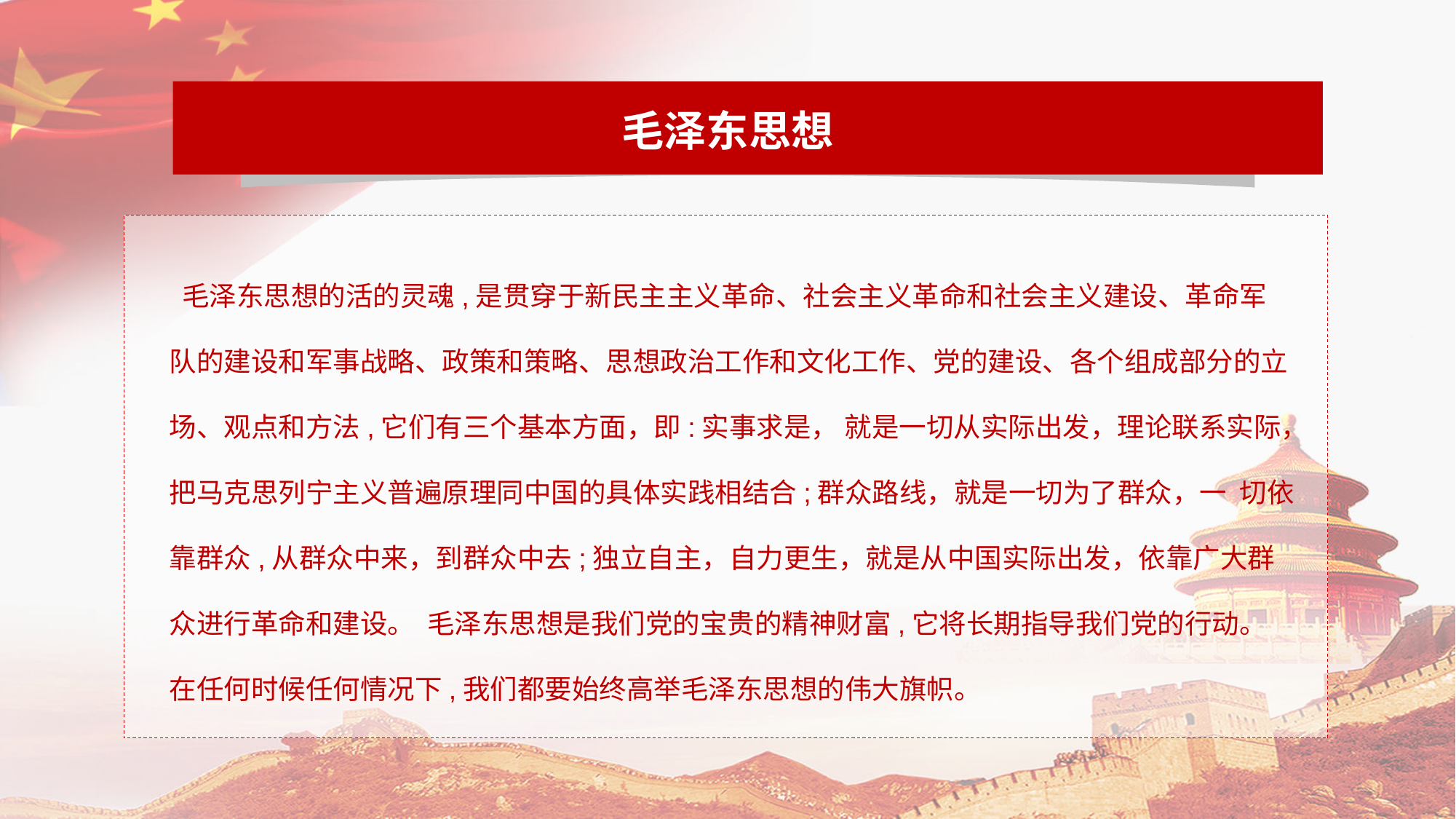

毛泽东思想

 毛泽东思想的活的灵魂,是贯穿于新民主主义革命、社会主义革命和社会主义建设、革命军队的建设和军事战略、政策和策略、思想政治工作和文化工作、党的建设、各个组成部分的立场、观点和方法,它们有三个基本方面，即:实事求是， 就是一切从实际出发，理论联系实际，把马克思列宁主义普遍原理同中国的具体实践相结合;群众路线，就是一切为了群众，一  切依靠群众,从群众中来，到群众中去;独立自主，自力更生，就是从中国实际出发，依靠广大群众进行革命和建设。  毛泽东思想是我们党的宝贵的精神财富,它将长期指导我们党的行动。  在任何时候任何情况下,我们都要始终高举毛泽东思想的伟大旗帜。